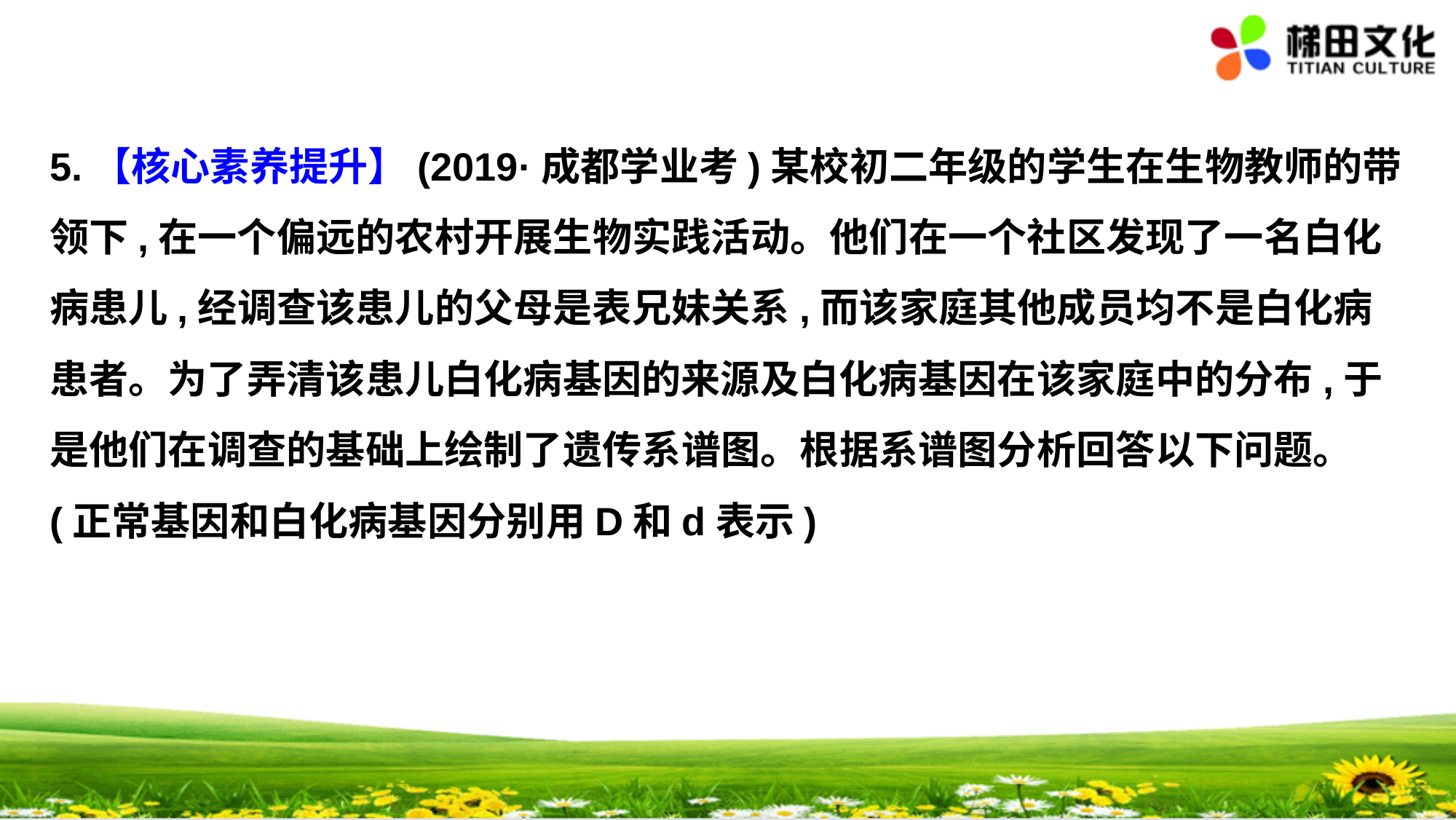

5.【核心素养提升】(2019·成都学业考)某校初二年级的学生在生物教师的带领下,在一个偏远的农村开展生物实践活动。他们在一个社区发现了一名白化病患儿,经调查该患儿的父母是表兄妹关系,而该家庭其他成员均不是白化病患者。为了弄清该患儿白化病基因的来源及白化病基因在该家庭中的分布,于是他们在调查的基础上绘制了遗传系谱图。根据系谱图分析回答以下问题。(正常基因和白化病基因分别用D和d表示)